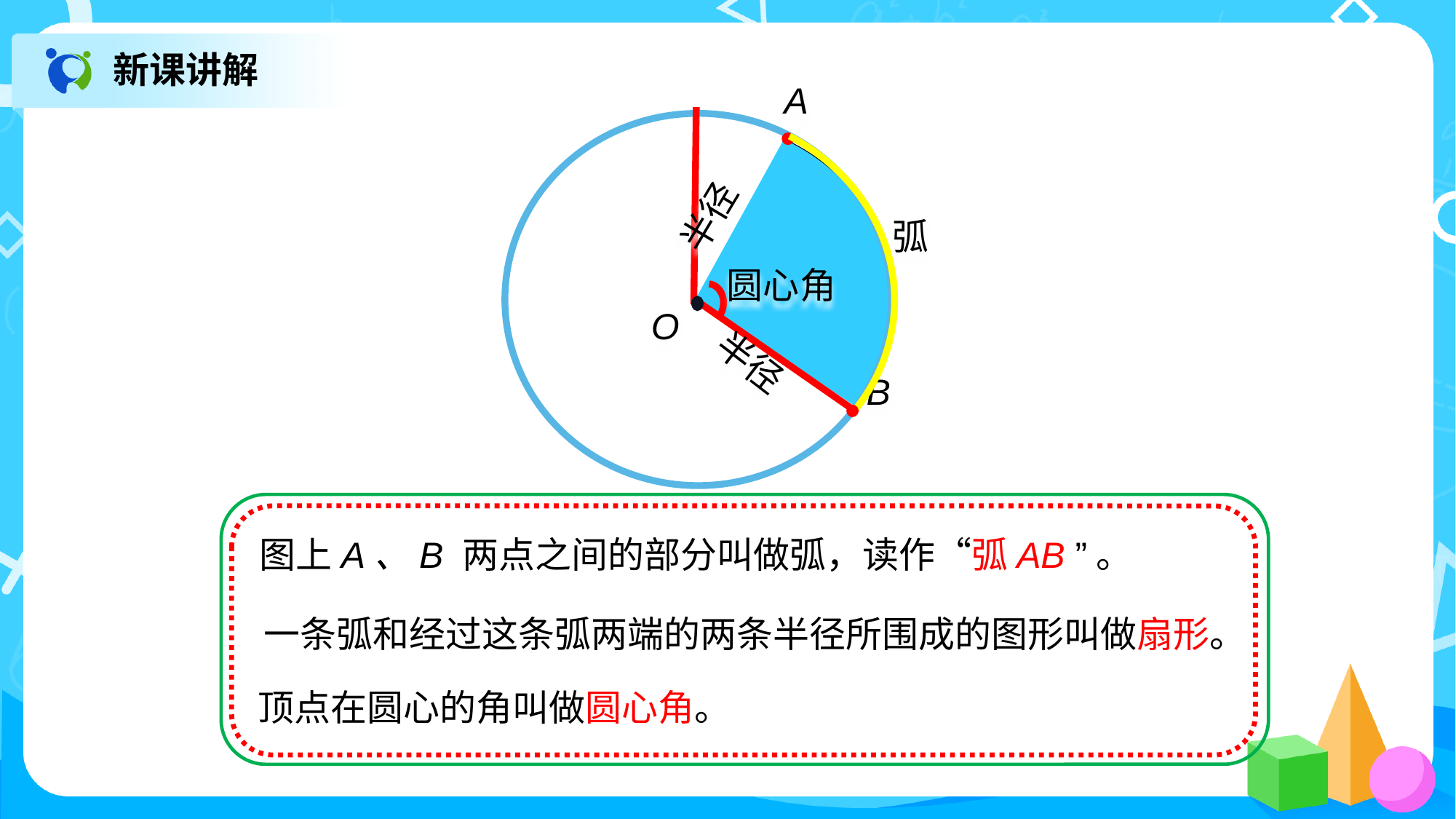

新课讲解
A

半径
弧
圆心角

O

半径
B

图上A、B 两点之间的部分叫做弧，读作“弧AB ”。
一条弧和经过这条弧两端的两条半径所围成的图形叫做扇形。
顶点在圆心的角叫做圆心角。